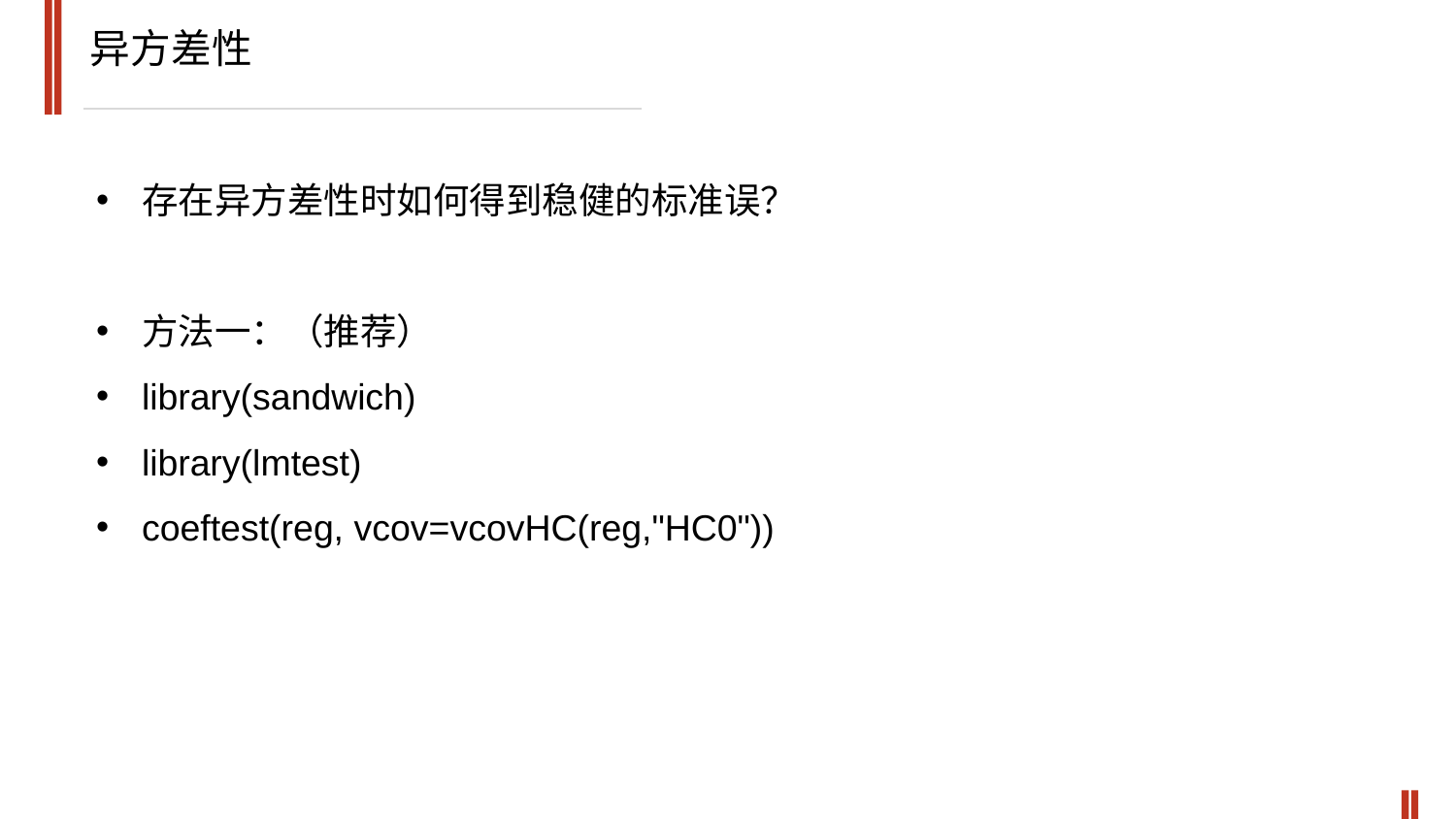

异方差性
存在异方差性时如何得到稳健的标准误？

方法一：（推荐）
library(sandwich)
library(lmtest)
coeftest(reg, vcov=vcovHC(reg,"HC0"))